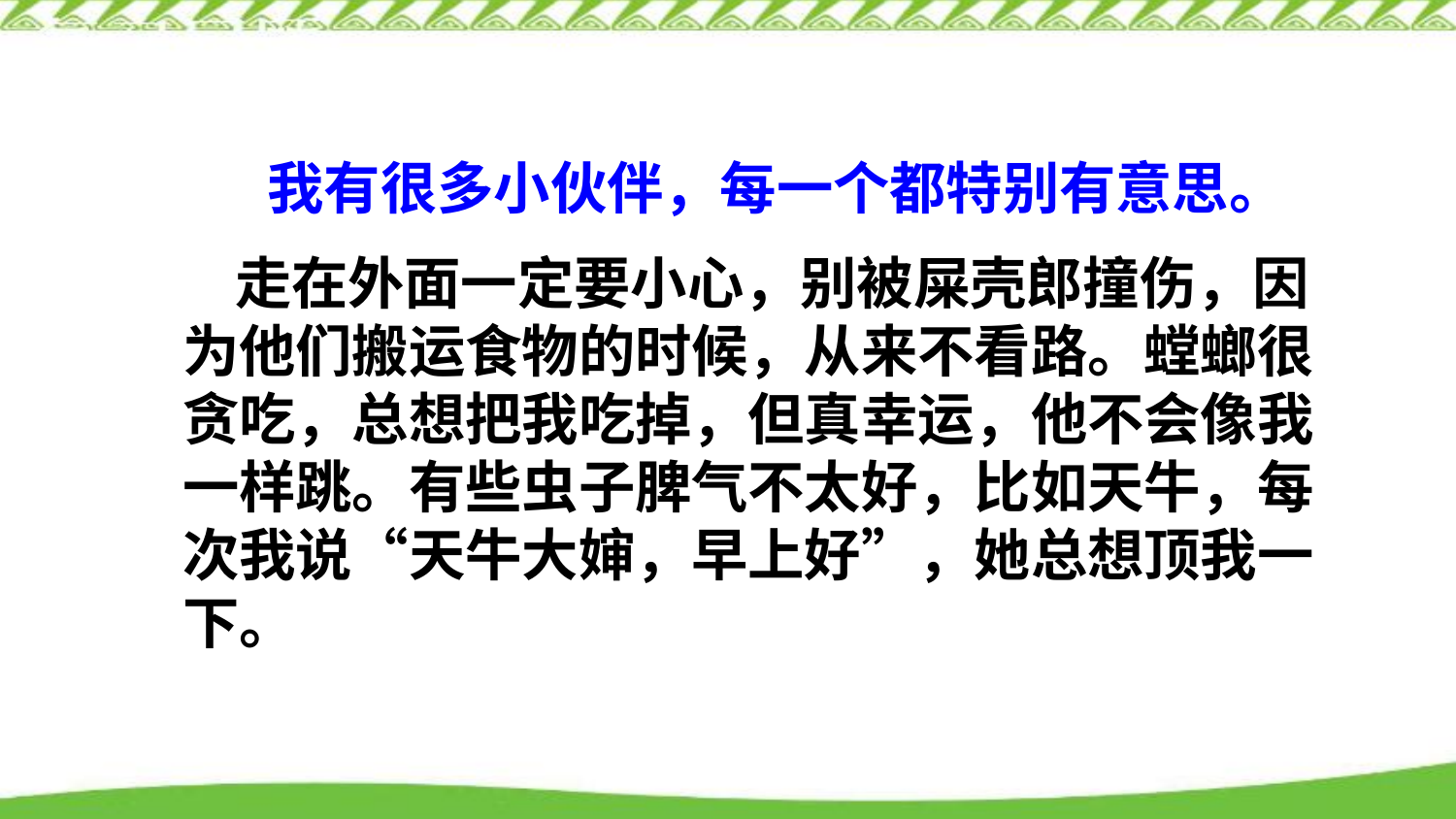

我有很多小伙伴，每一个都特别有意思。

状元成才路
状元成才路
状元成才路
状元成才路
状元成才路
状元成才路
状元成才路
状元成才路
状元成才路
状元成才路
状元成才路
   走在外面一定要小心，别被屎壳郎撞伤，因为他们搬运食物的时候，从来不看路。螳螂很贪吃，总想把我吃掉，但真幸运，他不会像我一样跳。有些虫子脾气不太好，比如天牛，每次我说“天牛大婶，早上好”，她总想顶我一下。
状元成才路
状元成才路
状元成才路
状元成才路
状元成才路
状元成才路
状元成才路
状元成才路
状元成才路
状元成才路
状元成才路
状元成才路
状元成才路
状元成才路
状元成才路
状元成才路
状元成才路
状元成才路
状元成才路
状元成才路
状元成才路
状元成才路
状元成才路
状元成才路
状元成才路
状元成才路
状元成才路
状元成才路
状元成才路
状元成才路
状元成才路
状元成才路
状元成才路
状元成才路
状元成才路
状元成才路
状元成才路
状元成才路
状元成才路
状元成才路
状元成才路
状元成才路
状元成才路
状元成才路
状元成才路
状元成才路
状元成才路
状元成才路
状元成才路
状元成才路
状元成才路
状元成才路
状元成才路
状元成才路
状元成才路
状元成才路
状元成才路
状元成才路
状元成才路
状元成才路
状元成才路
状元成才路
状元成才路
状元成才路
状元成才路
状元成才路
状元成才路
状元成才路
状元成才路
状元成才路
状元成才路
状元成才路
状元成才路
状元成才路
状元成才路
状元成才路
状元成才路
状元成才路
状元成才路
状元成才路
状元成才路
状元成才路
状元成才路
状元成才路
状元成才路
状元成才路
状元成才路
状元成才路
状元成才路